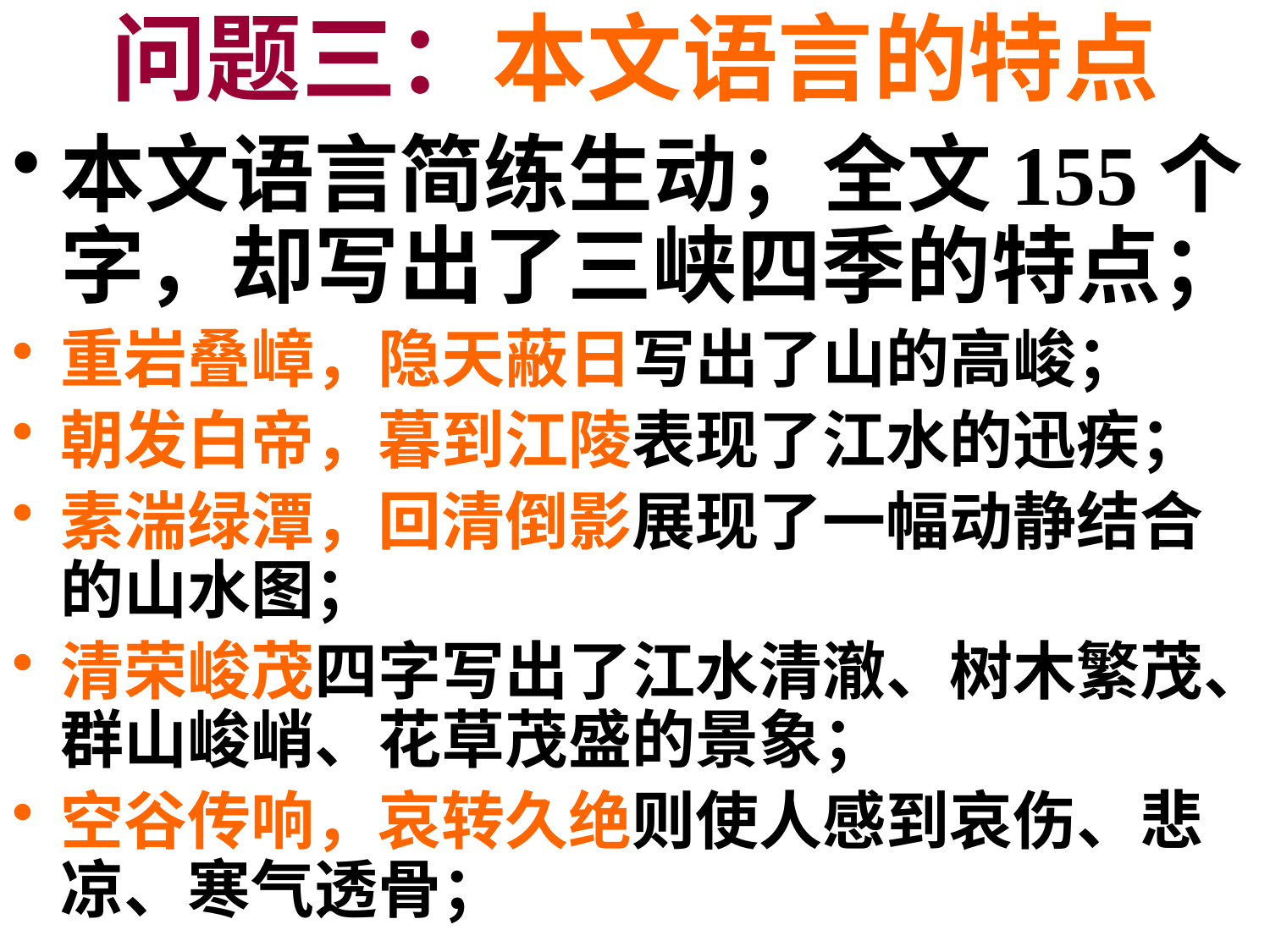

# 问题三：本文语言的特点
本文语言简练生动；全文155个字，却写出了三峡四季的特点；
重岩叠嶂，隐天蔽日写出了山的高峻；
朝发白帝，暮到江陵表现了江水的迅疾；
素湍绿潭，回清倒影展现了一幅动静结合的山水图；
清荣峻茂四字写出了江水清澈、树木繁茂、群山峻峭、花草茂盛的景象；
空谷传响，哀转久绝则使人感到哀伤、悲凉、寒气透骨；